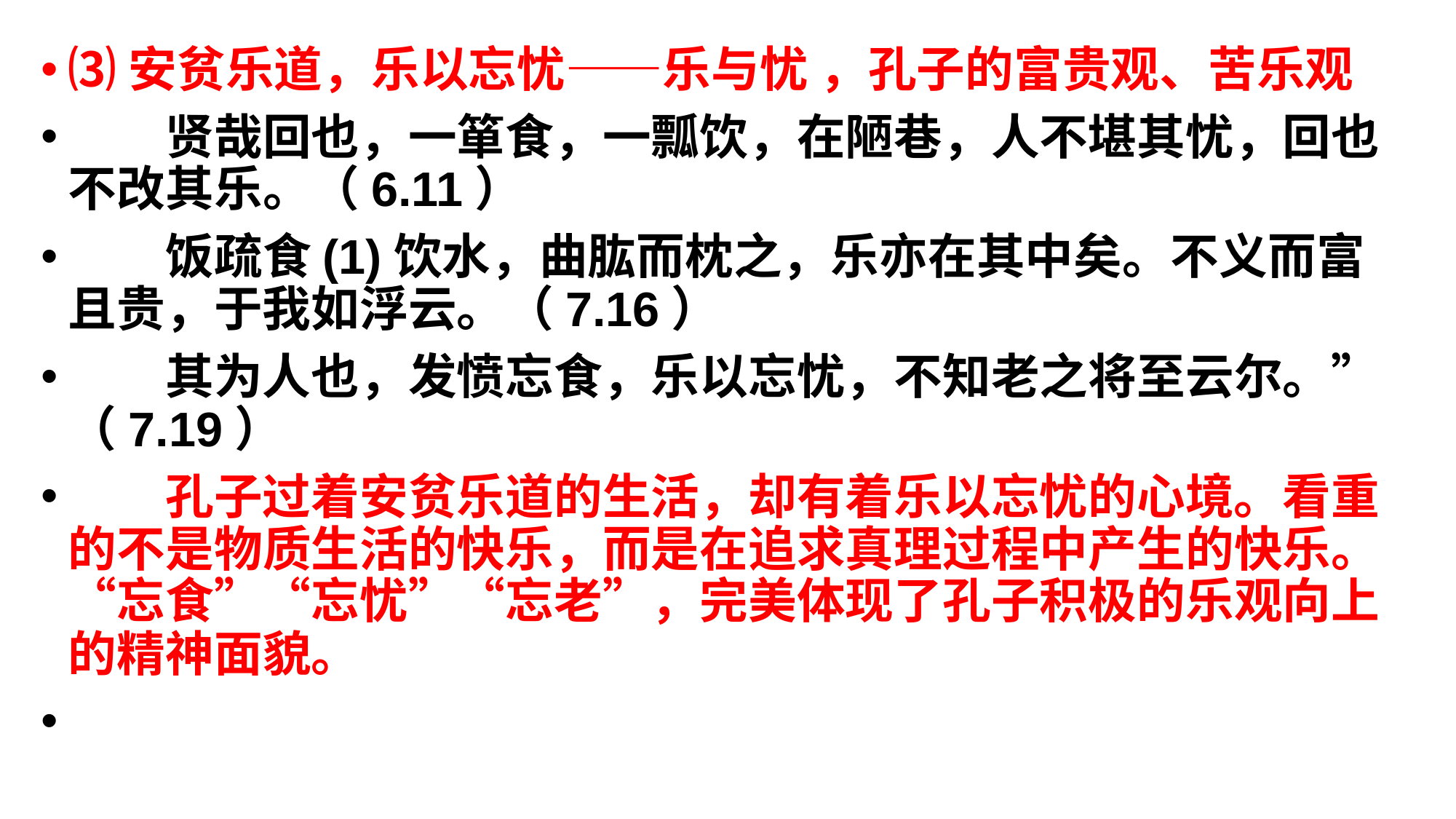

⑶安贫乐道，乐以忘忧——乐与忧 ，孔子的富贵观、苦乐观
　　贤哉回也，一箪食，一瓢饮，在陋巷，人不堪其忧，回也不改其乐。（6.11）
　　饭疏食(1)饮水，曲肱而枕之，乐亦在其中矣。不义而富且贵，于我如浮云。（7.16）
　　其为人也，发愤忘食，乐以忘忧，不知老之将至云尔。”（7.19）
　　孔子过着安贫乐道的生活，却有着乐以忘忧的心境。看重的不是物质生活的快乐，而是在追求真理过程中产生的快乐。“忘食”“忘忧”“忘老”，完美体现了孔子积极的乐观向上的精神面貌。

#